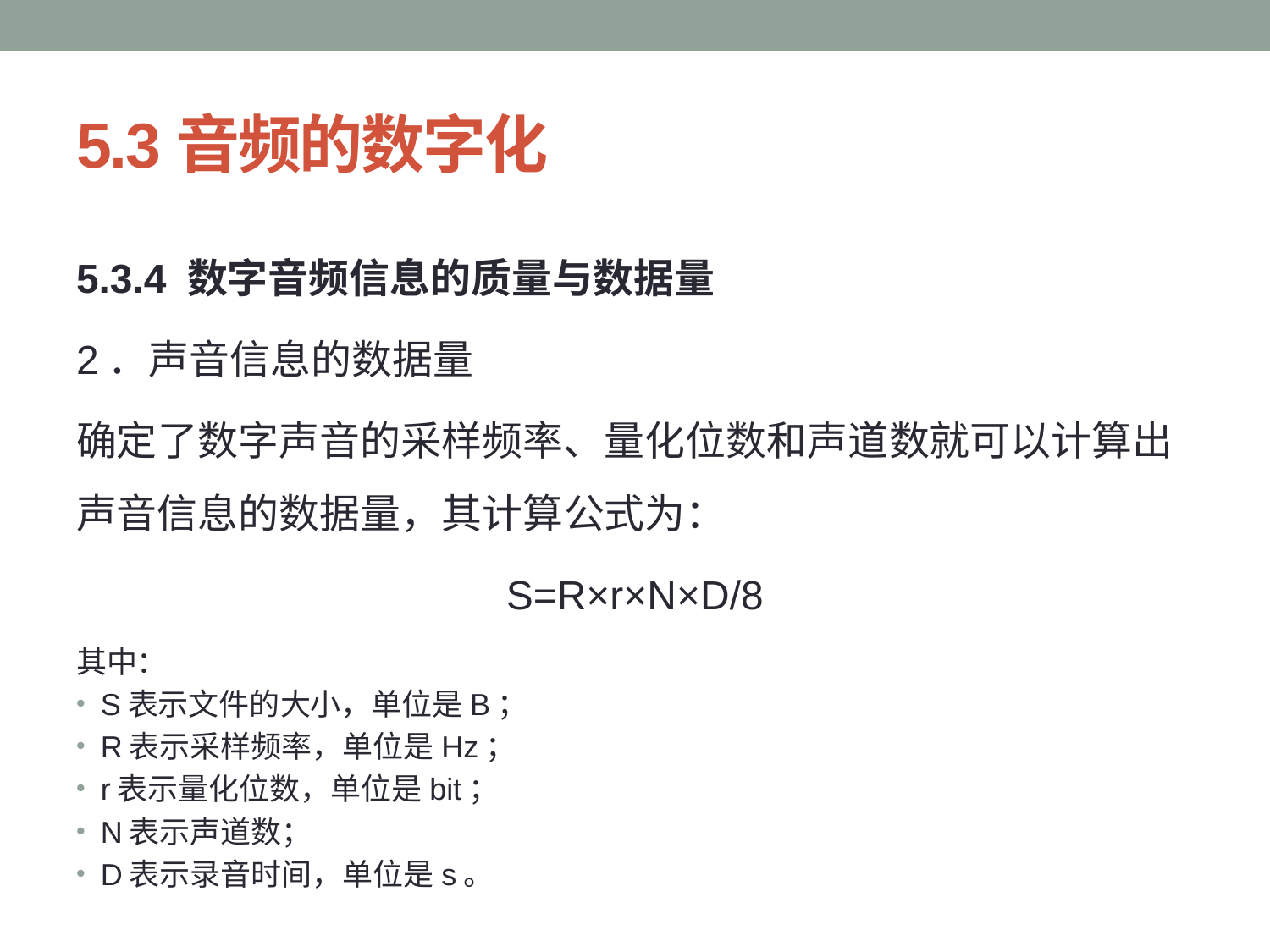

# 5.3音频的数字化
5.3.4 数字音频信息的质量与数据量
2．声音信息的数据量
确定了数字声音的采样频率、量化位数和声道数就可以计算出声音信息的数据量，其计算公式为：
S=R×r×N×D/8
其中：
S表示文件的大小，单位是B；
R表示采样频率，单位是Hz；
r表示量化位数，单位是bit；
N表示声道数；
D表示录音时间，单位是s。